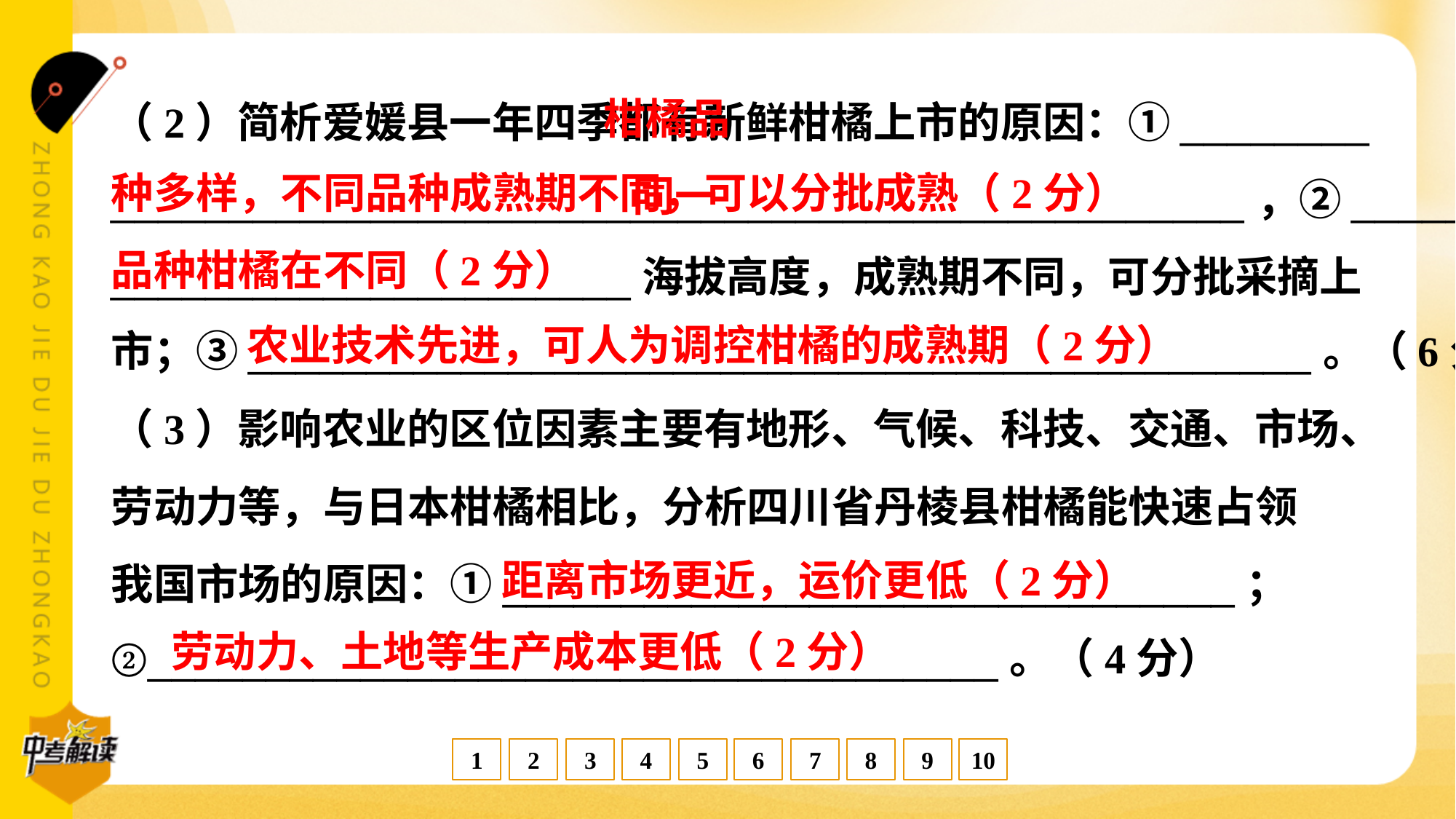

柑橘品
种多样，不同品种成熟期不同，可以分批成熟（2分）
（2）简析爱媛县一年四季都有新鲜柑橘上市的原因：①________
________________________________________________，②______
______________________海拔高度，成熟期不同，可分批采摘上
市；③_____________________________________________。（6分）
                                                     同一
品种柑橘在不同（2分）
农业技术先进，可人为调控柑橘的成熟期（2分）
（3）影响农业的区位因素主要有地形、气候、科技、交通、市场、
劳动力等，与日本柑橘相比，分析四川省丹棱县柑橘能快速占领
我国市场的原因：①_______________________________；
②____________________________________。（4分）
距离市场更近，运价更低（2分）
劳动力、土地等生产成本更低（2分）